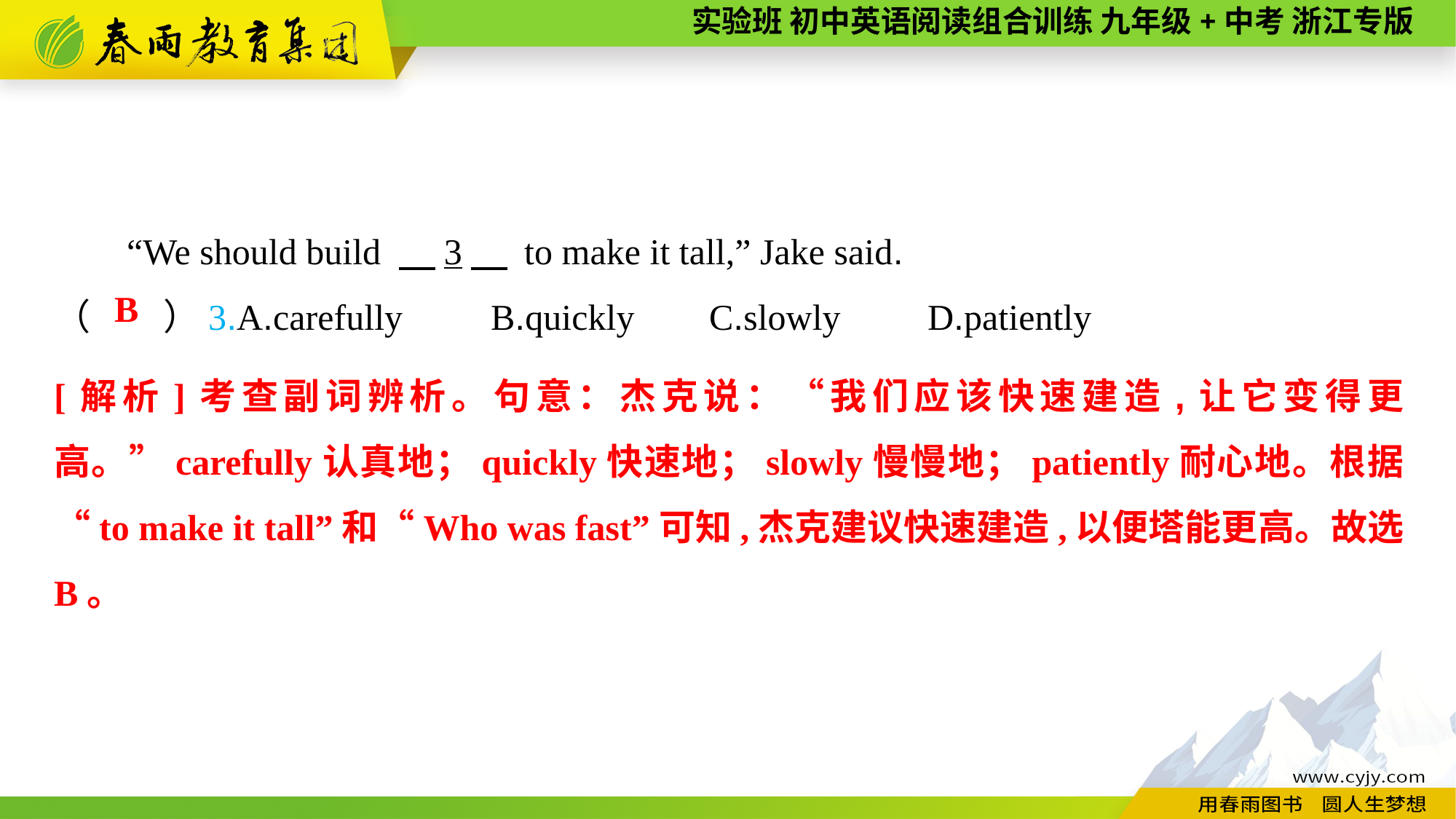

“We should build 　3　 to make it tall,” Jake said.
（　　）3.A.carefully	B.quickly	C.slowly	D.patiently
B
[解析]考查副词辨析。句意：杰克说：“我们应该快速建造,让它变得更高。”carefully认真地；quickly快速地；slowly慢慢地；patiently耐心地。根据“to make it tall”和“Who was fast”可知,杰克建议快速建造,以便塔能更高。故选B。